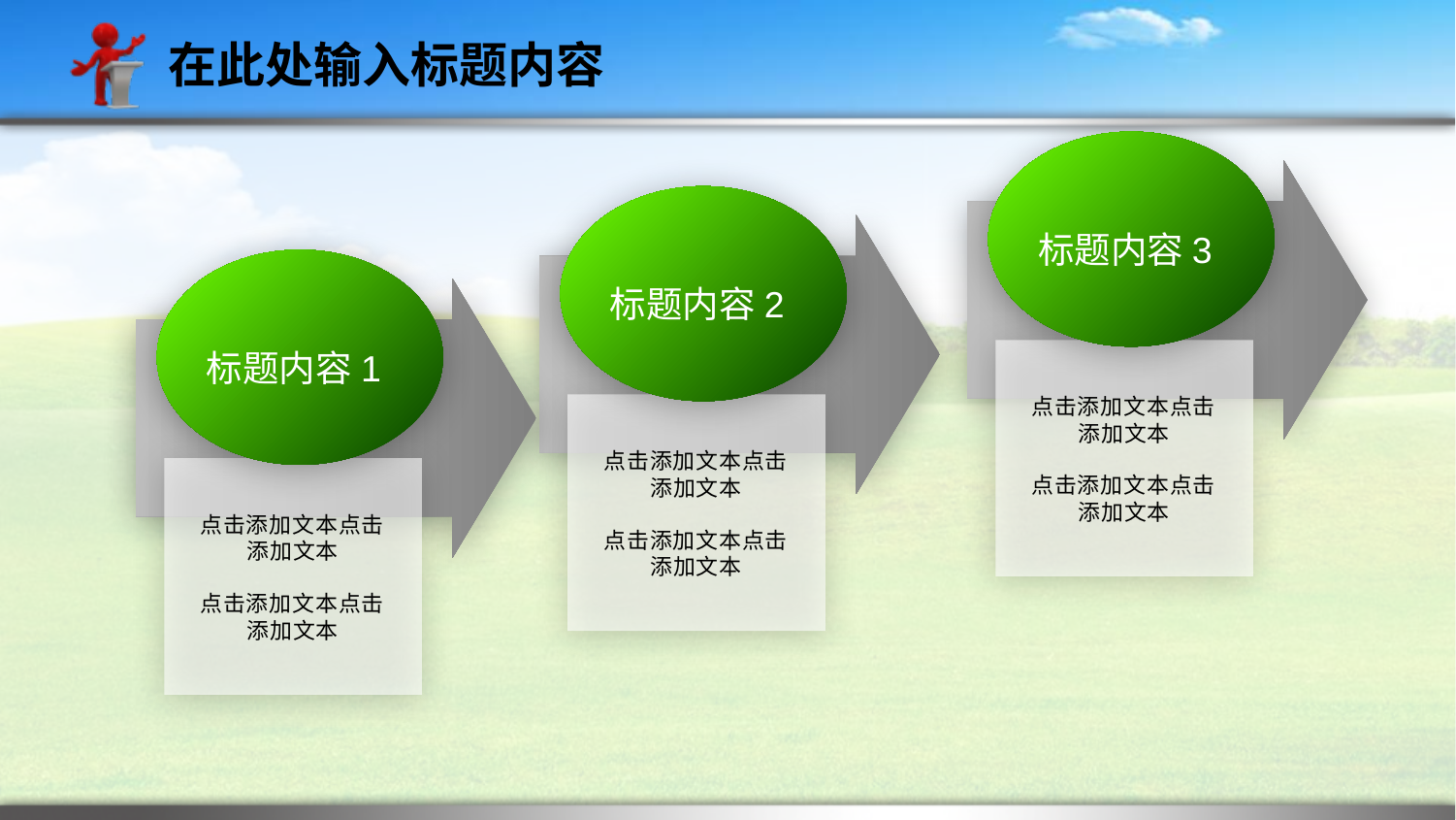

在此处输入标题内容

标题内容2
标题内容3

点击添加文本点击添加文本
点击添加文本点击添加文本

标题内容2
标题内容2

点击添加文本点击添加文本
点击添加文本点击添加文本

标题内容2
标题内容1

点击添加文本点击添加文本
点击添加文本点击添加文本